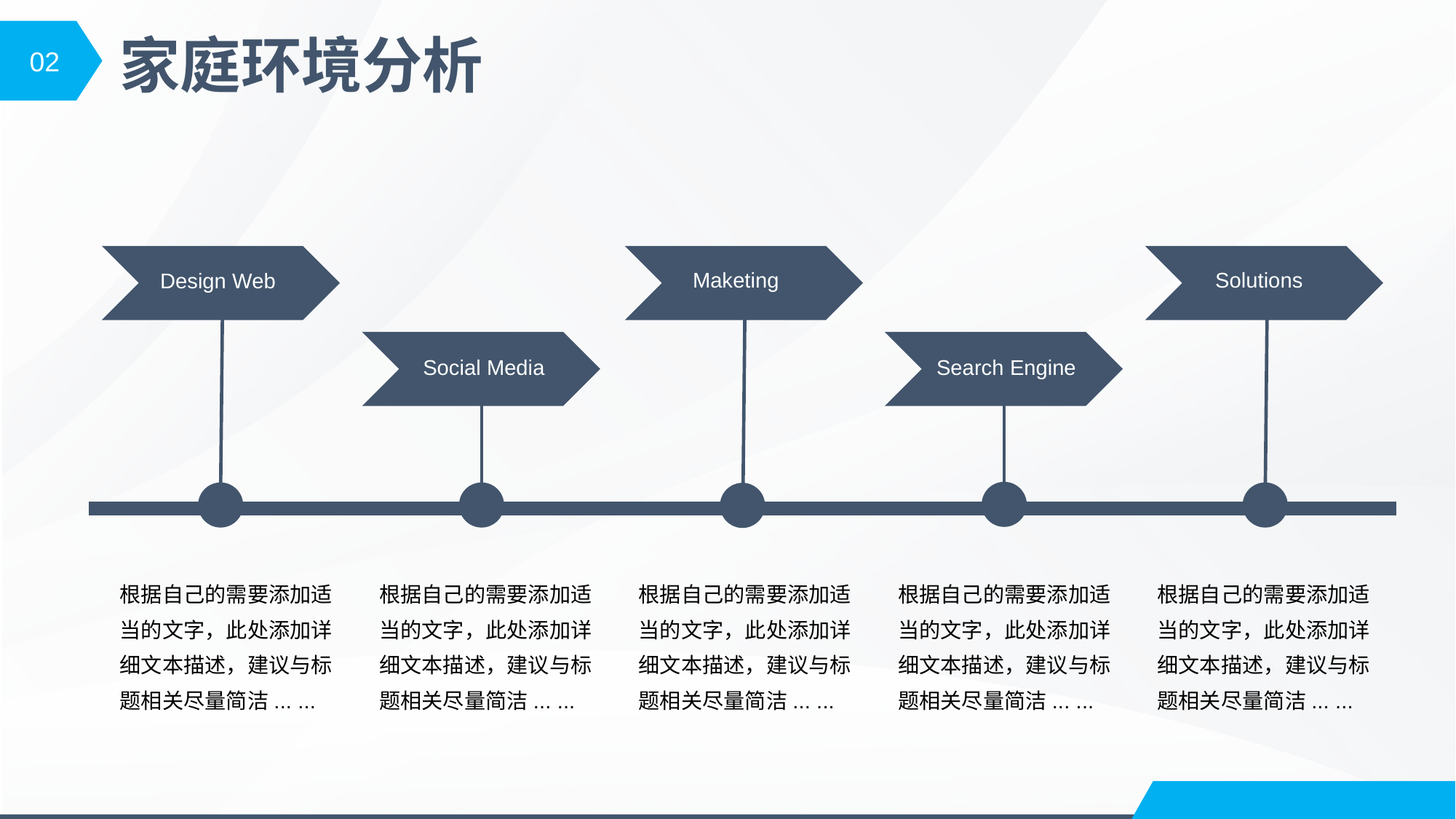

02
家庭环境分析

Solutions

Maketing

Design Web

Social Media

Search Engine

根据自己的需要添加适当的文字，此处添加详细文本描述，建议与标题相关尽量简洁... ...
根据自己的需要添加适当的文字，此处添加详细文本描述，建议与标题相关尽量简洁... ...
根据自己的需要添加适当的文字，此处添加详细文本描述，建议与标题相关尽量简洁... ...
根据自己的需要添加适当的文字，此处添加详细文本描述，建议与标题相关尽量简洁... ...
根据自己的需要添加适当的文字，此处添加详细文本描述，建议与标题相关尽量简洁... ...